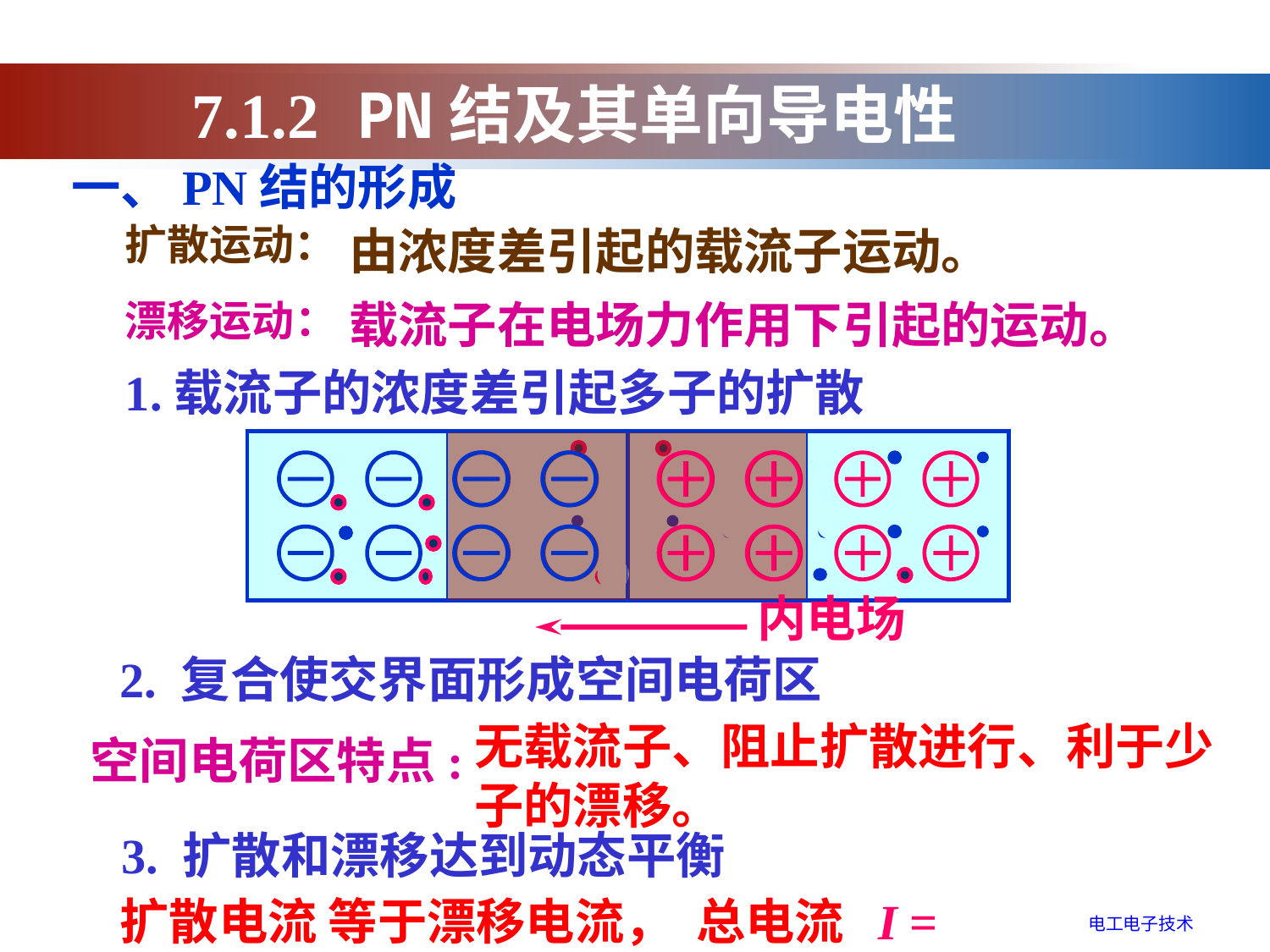

7.1.2 PN结及其单向导电性
一、PN结的形成
扩散运动：
由浓度差引起的载流子运动。
漂移运动：
载流子在电场力作用下引起的运动。
1.载流子的浓度差引起多子的扩散

内电场

2. 复合使交界面形成空间电荷区
无载流子、阻止扩散进行、利于少子的漂移。
 空间电荷区特点:
3. 扩散和漂移达到动态平衡
扩散电流 等于漂移电流，  总电流  I = 0。
电工电子技术